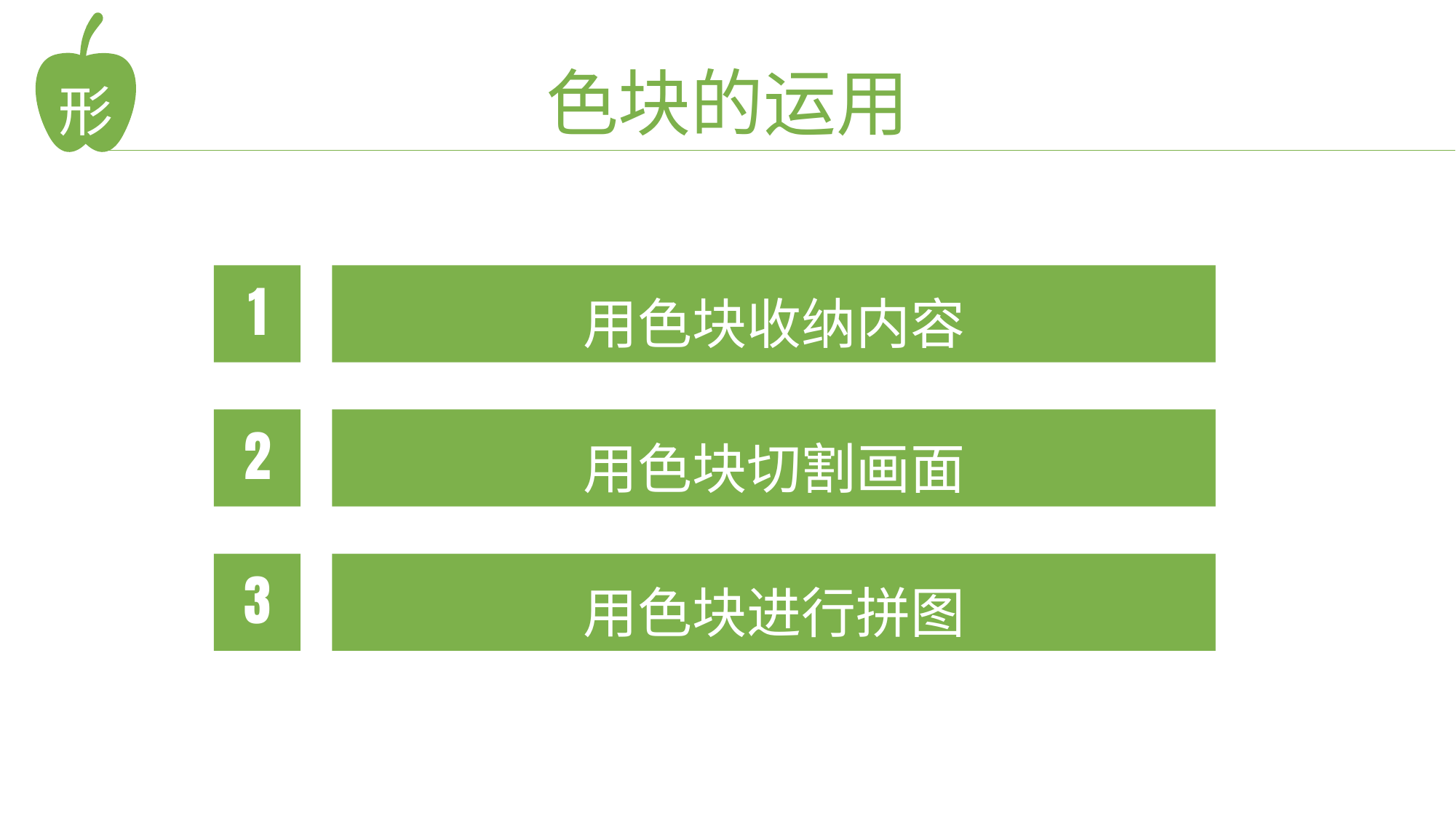

形
色块的运用

1

用色块收纳内容

2

用色块切割画面

3

用色块进行拼图